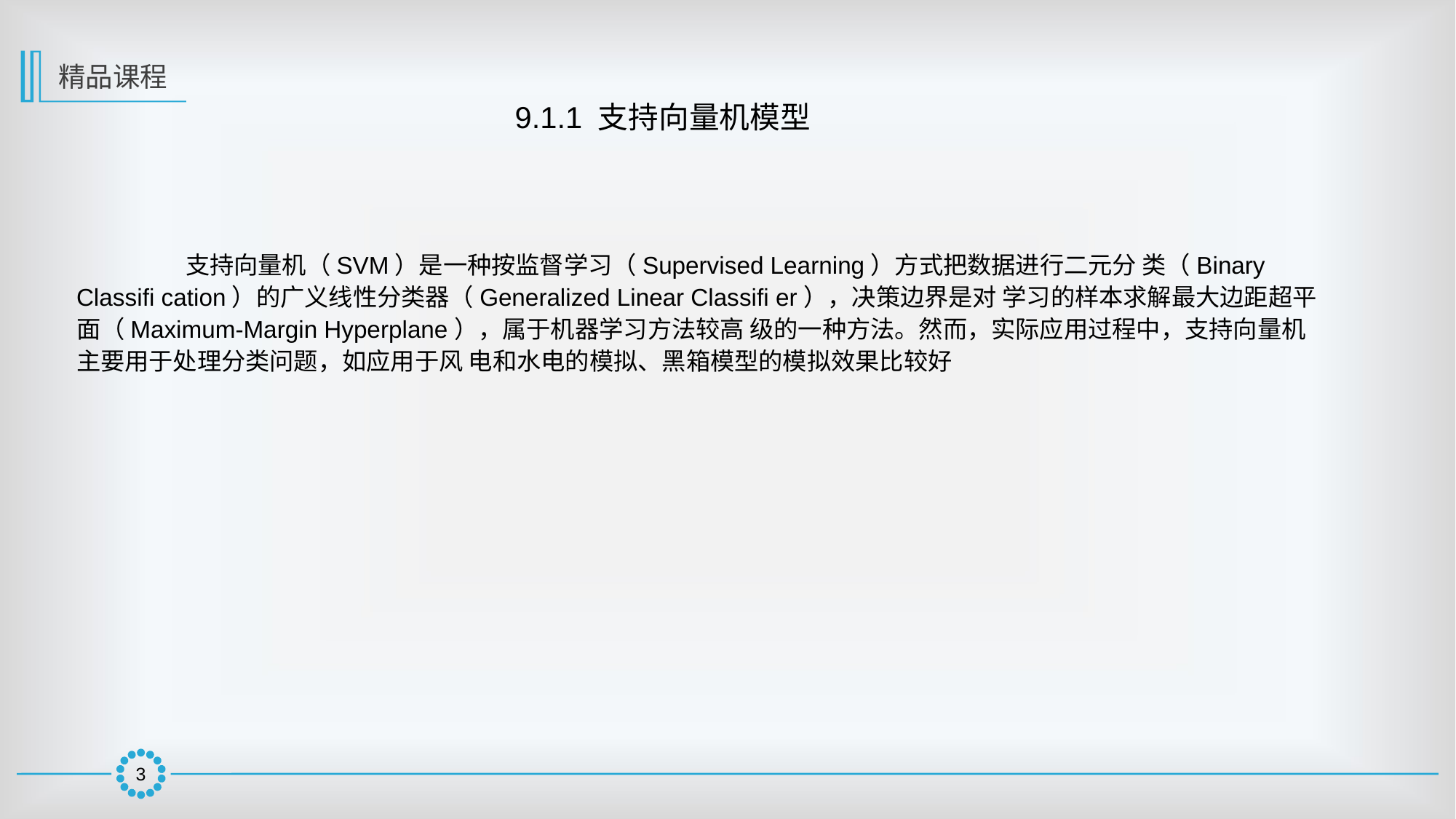

精品课程
9.1.1 支持向量机模型
	支持向量机（SVM）是一种按监督学习（Supervised Learning）方式把数据进行二元分 类（Binary Classifi cation）的广义线性分类器（Generalized Linear Classifi er），决策边界是对 学习的样本求解最大边距超平面（Maximum-Margin Hyperplane），属于机器学习方法较高 级的一种方法。然而，实际应用过程中，支持向量机主要用于处理分类问题，如应用于风 电和水电的模拟、黑箱模型的模拟效果比较好

3